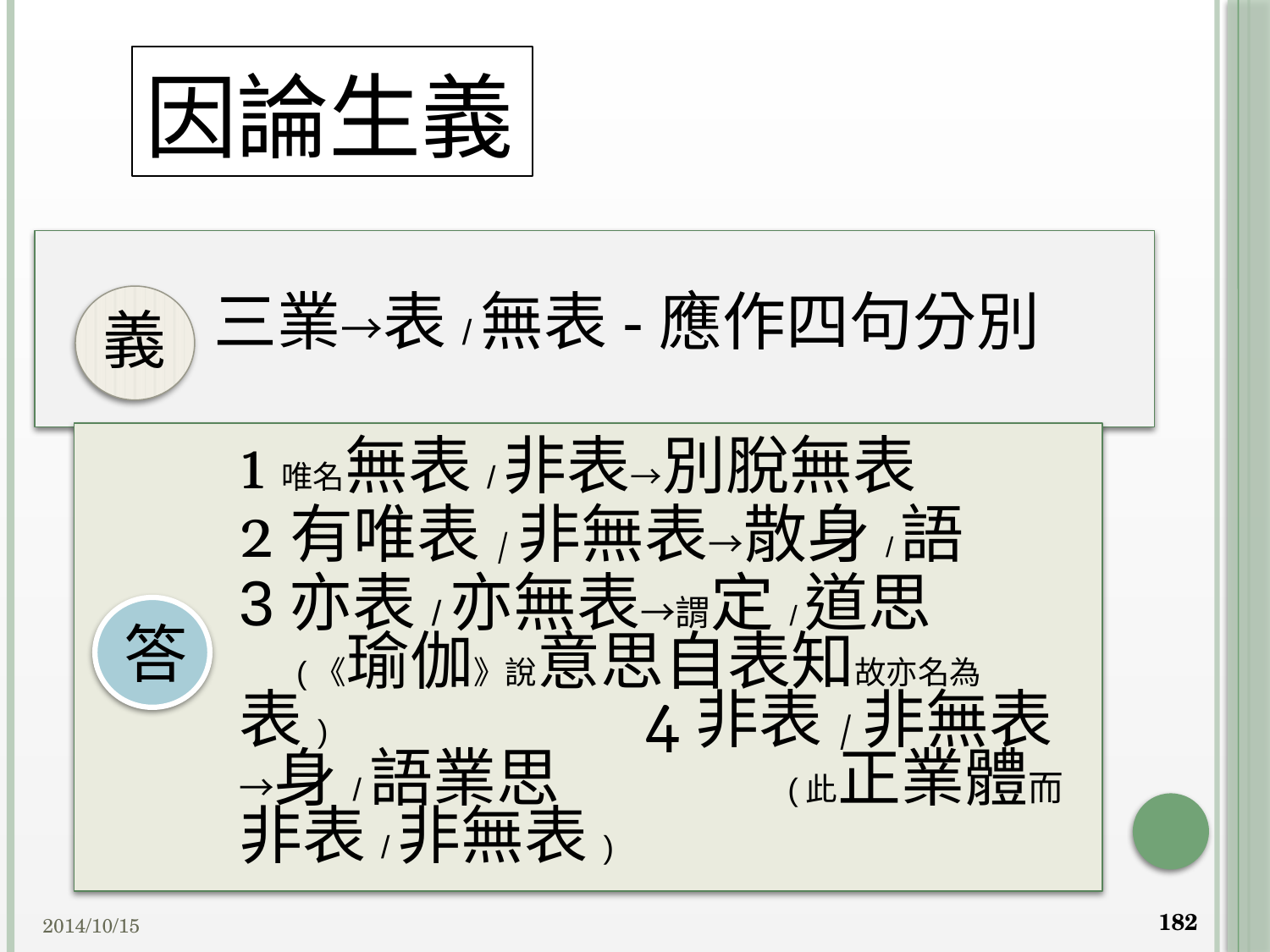

# 因論生義
三業→表/無表-應作四句分別
1唯名無表/非表→別脫無表
2有唯表/非無表→散身/語
3亦表/亦無表→謂定/道思             (《瑜伽》說意思自表知故亦名為表)                  4非表/非無表→身/語業思               (此正業體而非表/非無表)
義
答
2014/10/15
182